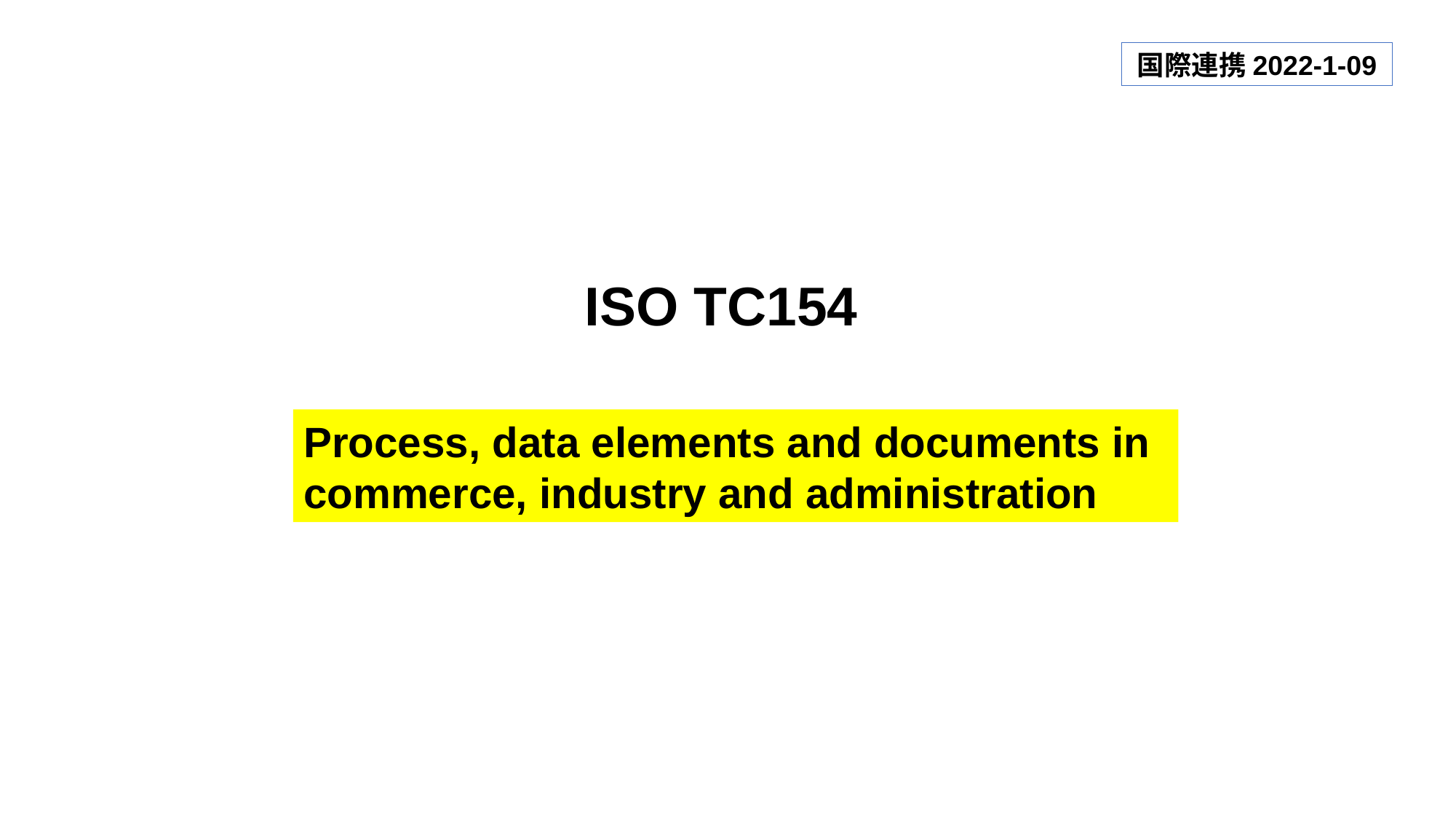

国際連携2022-1-09
ISO TC154
Process, data elements and documents in commerce, industry and administration